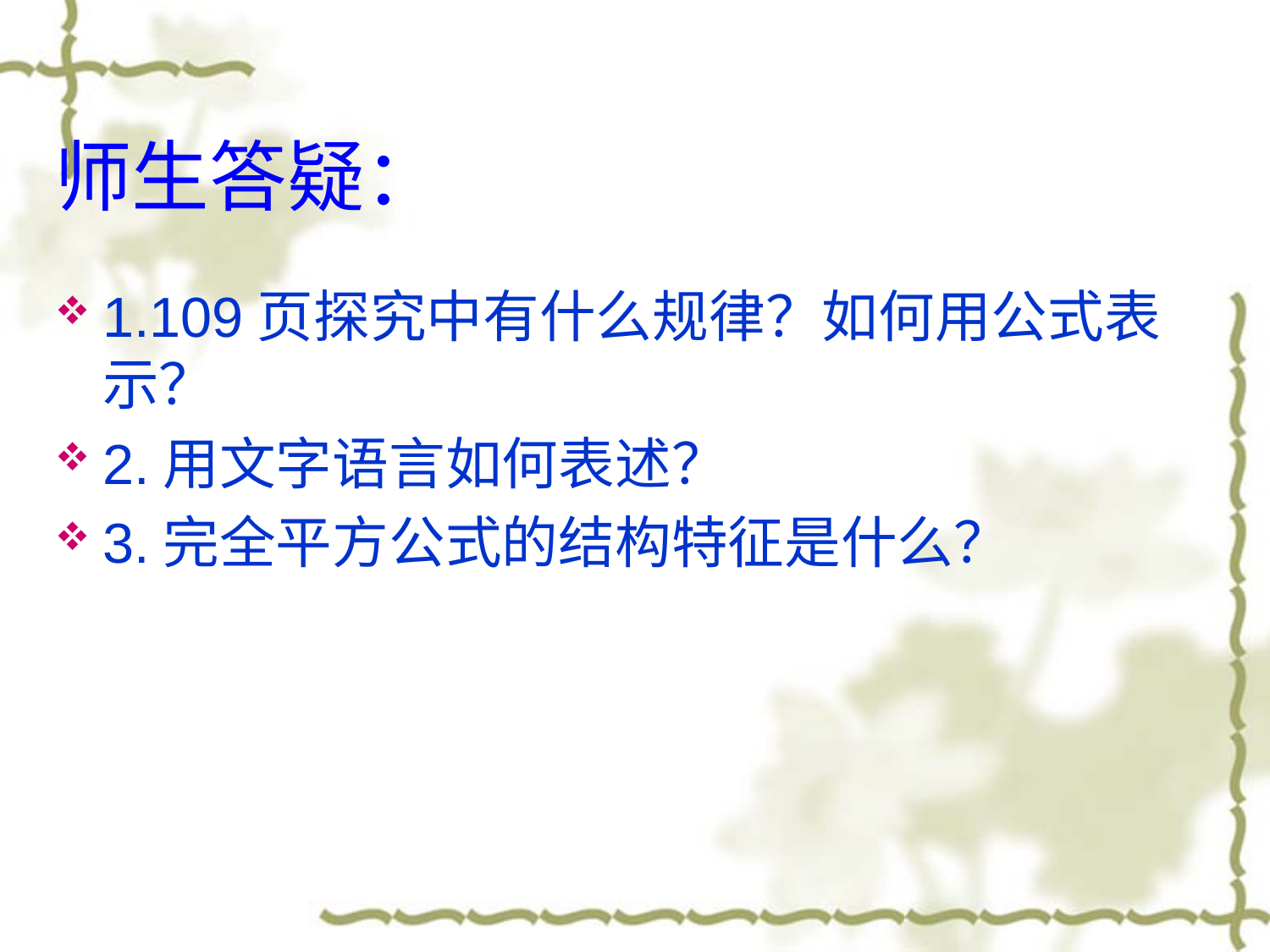

# 师生答疑：
1.109页探究中有什么规律？如何用公式表示？
2.用文字语言如何表述？
3.完全平方公式的结构特征是什么？